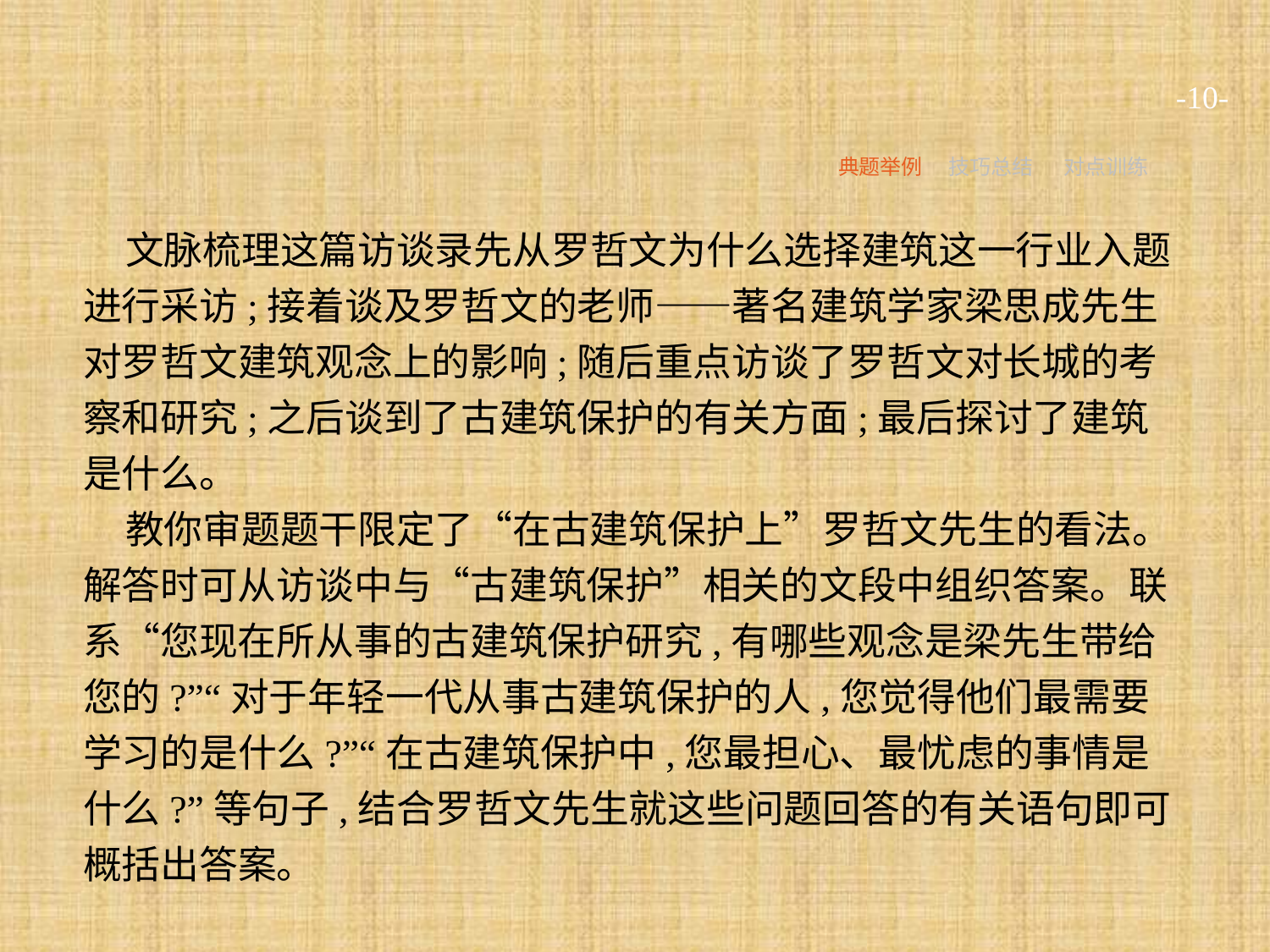

-10-
典题举例
技巧总结
对点训练
文脉梳理这篇访谈录先从罗哲文为什么选择建筑这一行业入题进行采访;接着谈及罗哲文的老师——著名建筑学家梁思成先生对罗哲文建筑观念上的影响;随后重点访谈了罗哲文对长城的考察和研究;之后谈到了古建筑保护的有关方面;最后探讨了建筑是什么。
教你审题题干限定了“在古建筑保护上”罗哲文先生的看法。解答时可从访谈中与“古建筑保护”相关的文段中组织答案。联系“您现在所从事的古建筑保护研究,有哪些观念是梁先生带给您的?”“对于年轻一代从事古建筑保护的人,您觉得他们最需要学习的是什么?”“在古建筑保护中,您最担心、最忧虑的事情是什么?”等句子,结合罗哲文先生就这些问题回答的有关语句即可概括出答案。